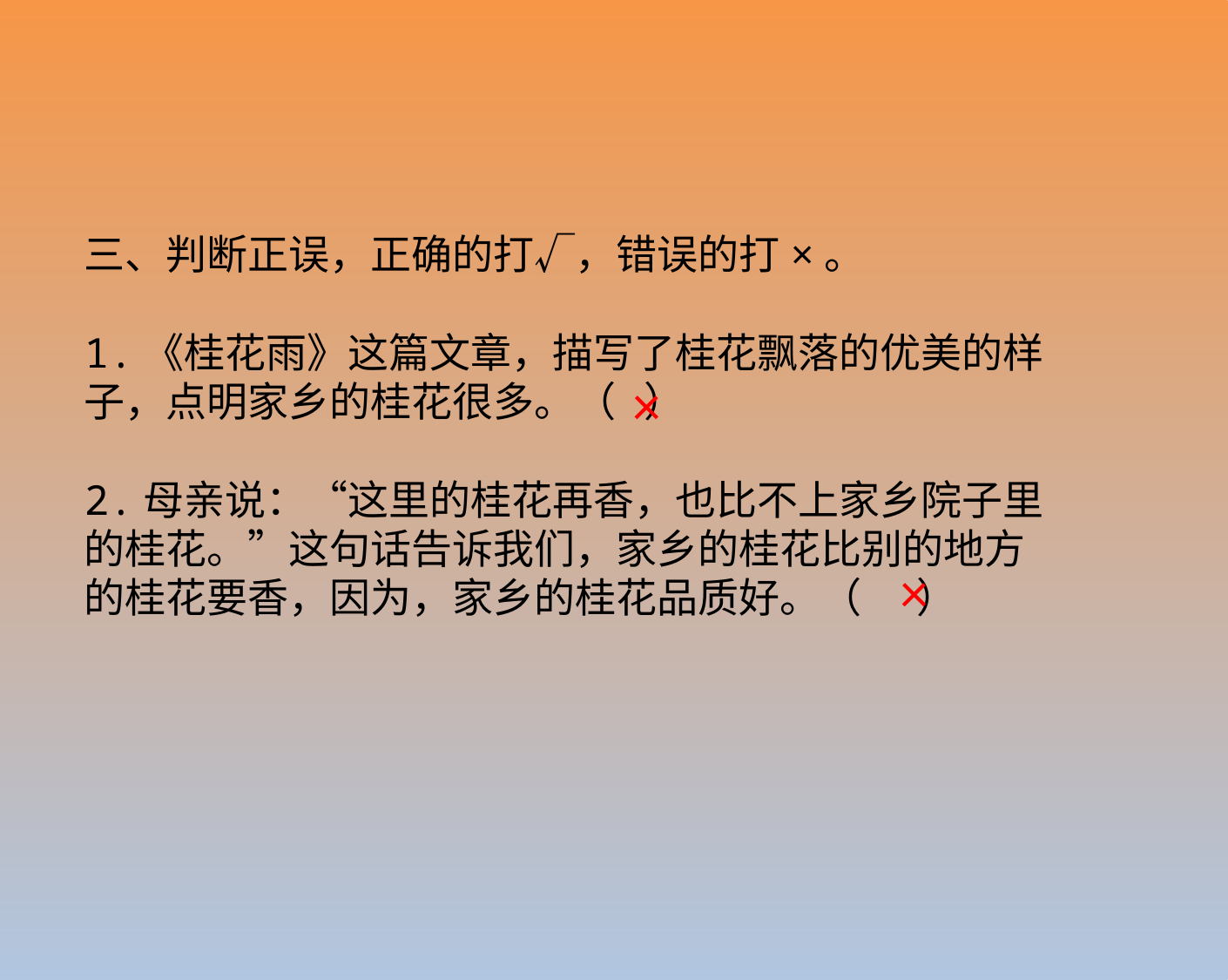

三、判断正误，正确的打√，错误的打×。

1.《桂花雨》这篇文章，描写了桂花飘落的优美的样子，点明家乡的桂花很多。（   ）

2.母亲说：“这里的桂花再香，也比不上家乡院子里的桂花。”这句话告诉我们，家乡的桂花比别的地方的桂花要香，因为，家乡的桂花品质好。（      ）
×
×